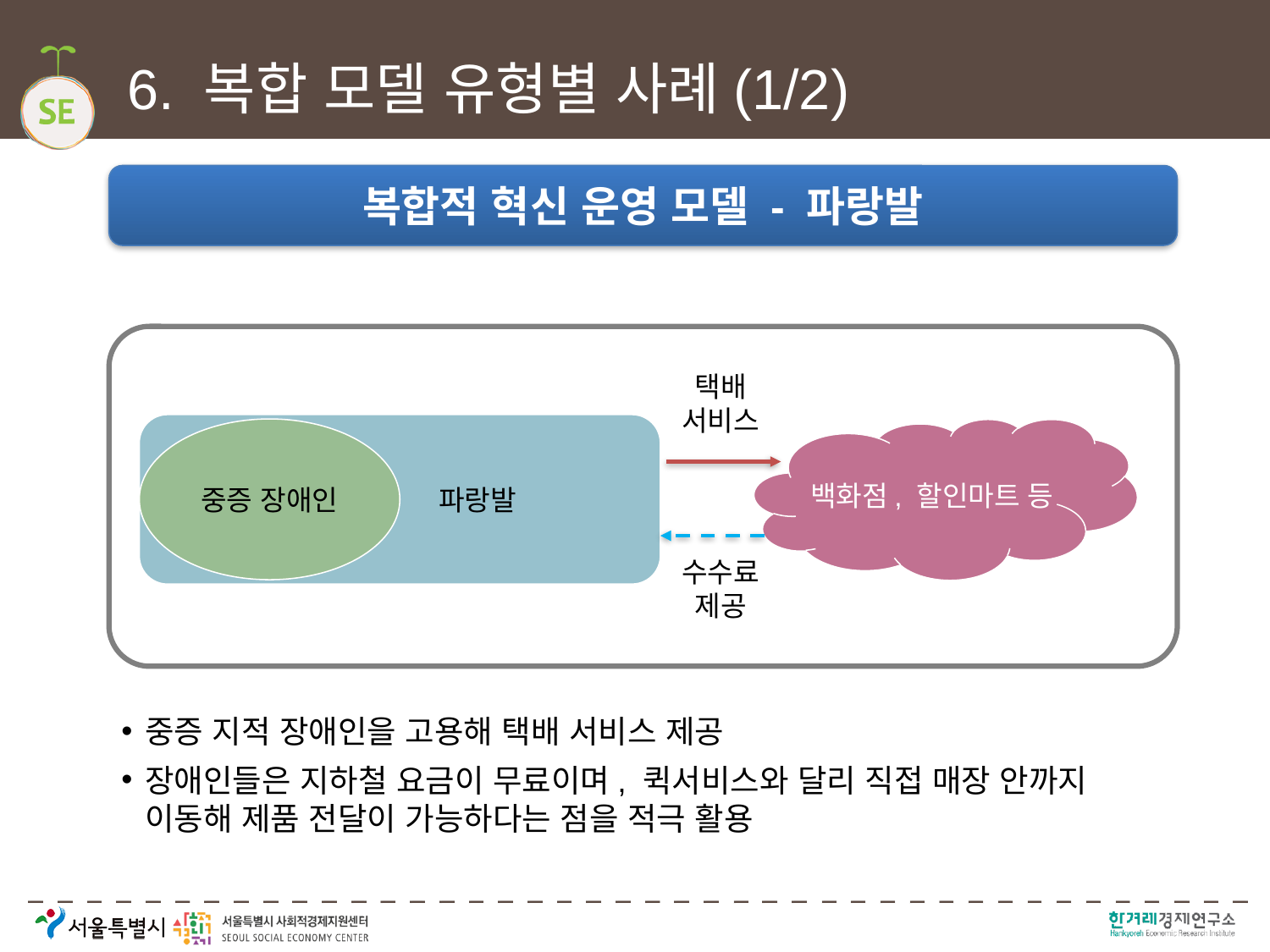

# 6. 복합 모델 유형별 사례(1/2)
복합적 혁신 운영 모델 - 파랑발

택배 서비스
                   파랑발
중증 장애인
백화점, 할인마트 등
수수료 제공
중증 지적 장애인을 고용해 택배 서비스 제공
장애인들은 지하철 요금이 무료이며, 퀵서비스와 달리 직접 매장 안까지 이동해 제품 전달이 가능하다는 점을 적극 활용